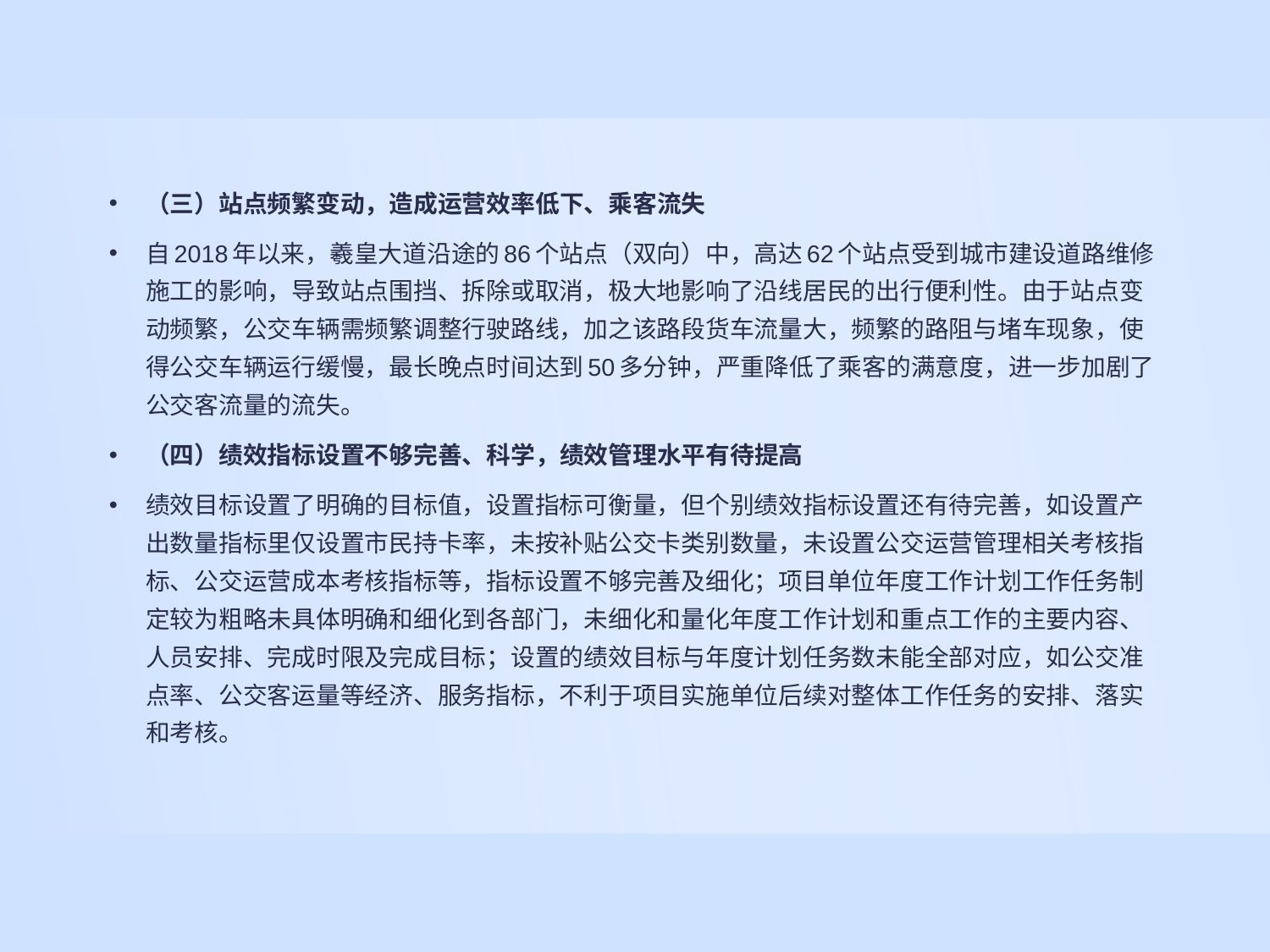

（三）站点频繁变动，造成运营效率低下、乘客流失
自2018年以来，羲皇大道沿途的86个站点（双向）中，高达62个站点受到城市建设道路维修施工的影响，导致站点围挡、拆除或取消，极大地影响了沿线居民的出行便利性。由于站点变动频繁，公交车辆需频繁调整行驶路线，加之该路段货车流量大，频繁的路阻与堵车现象，使得公交车辆运行缓慢，最长晚点时间达到50多分钟，严重降低了乘客的满意度，进一步加剧了公交客流量的流失。
（四）绩效指标设置不够完善、科学，绩效管理水平有待提高
绩效目标设置了明确的目标值，设置指标可衡量，但个别绩效指标设置还有待完善，如设置产出数量指标里仅设置市民持卡率，未按补贴公交卡类别数量，未设置公交运营管理相关考核指标、公交运营成本考核指标等，指标设置不够完善及细化；项目单位年度工作计划工作任务制定较为粗略未具体明确和细化到各部门，未细化和量化年度工作计划和重点工作的主要内容、人员安排、完成时限及完成目标；设置的绩效目标与年度计划任务数未能全部对应，如公交准点率、公交客运量等经济、服务指标，不利于项目实施单位后续对整体工作任务的安排、落实和考核。